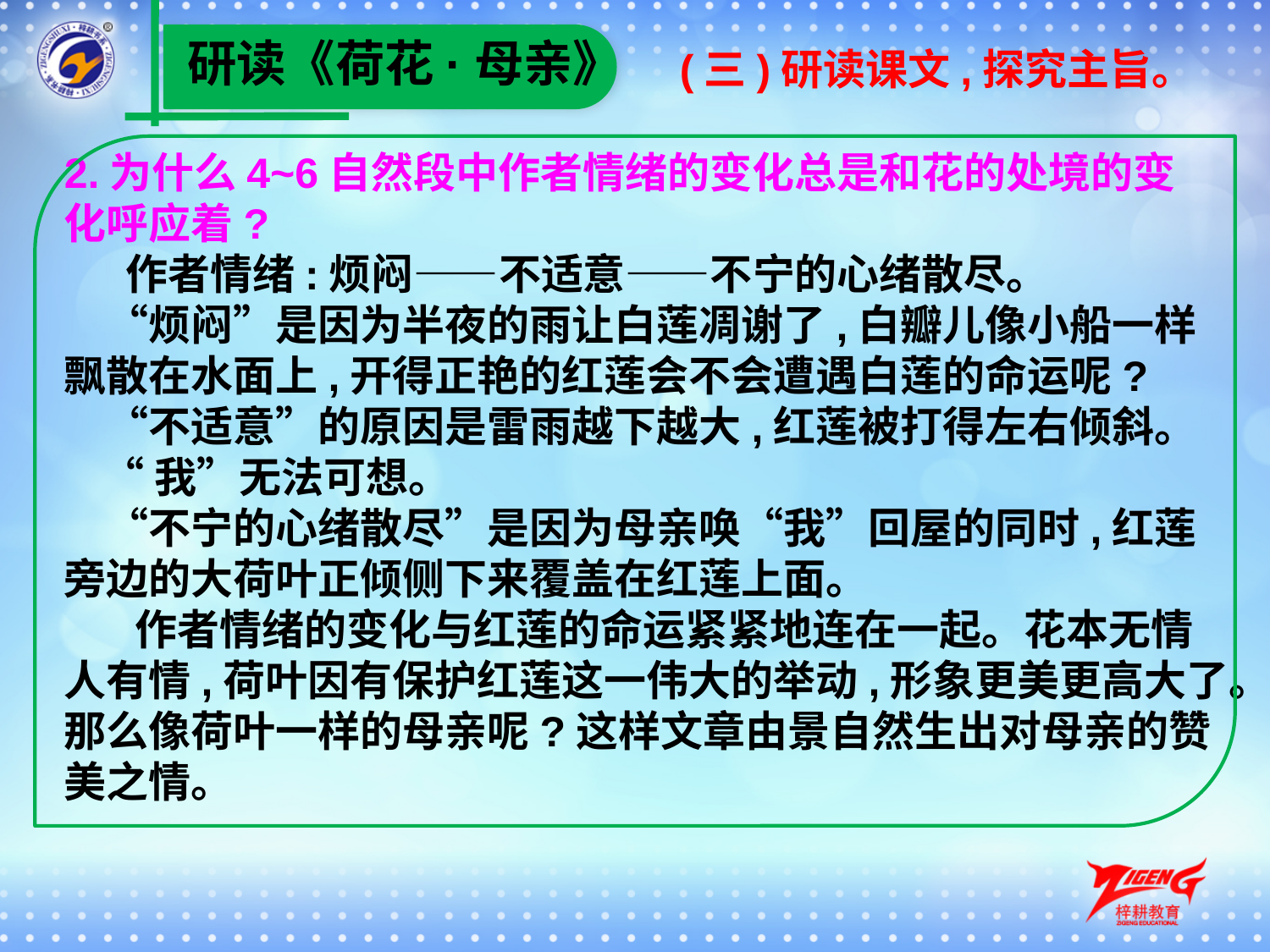

研读《荷花·母亲》
(三)研读课文,探究主旨。

2.为什么4~6自然段中作者情绪的变化总是和花的处境的变
化呼应着?
　  作者情绪:烦闷——不适意——不宁的心绪散尽。
　“烦闷”是因为半夜的雨让白莲凋谢了,白瓣儿像小船一样
飘散在水面上,开得正艳的红莲会不会遭遇白莲的命运呢?
　“不适意”的原因是雷雨越下越大,红莲被打得左右倾斜。
    “我”无法可想。
　“不宁的心绪散尽”是因为母亲唤“我”回屋的同时,红莲
旁边的大荷叶正倾侧下来覆盖在红莲上面。
　   作者情绪的变化与红莲的命运紧紧地连在一起。花本无情
人有情,荷叶因有保护红莲这一伟大的举动,形象更美更高大了。
那么像荷叶一样的母亲呢?这样文章由景自然生出对母亲的赞
美之情。